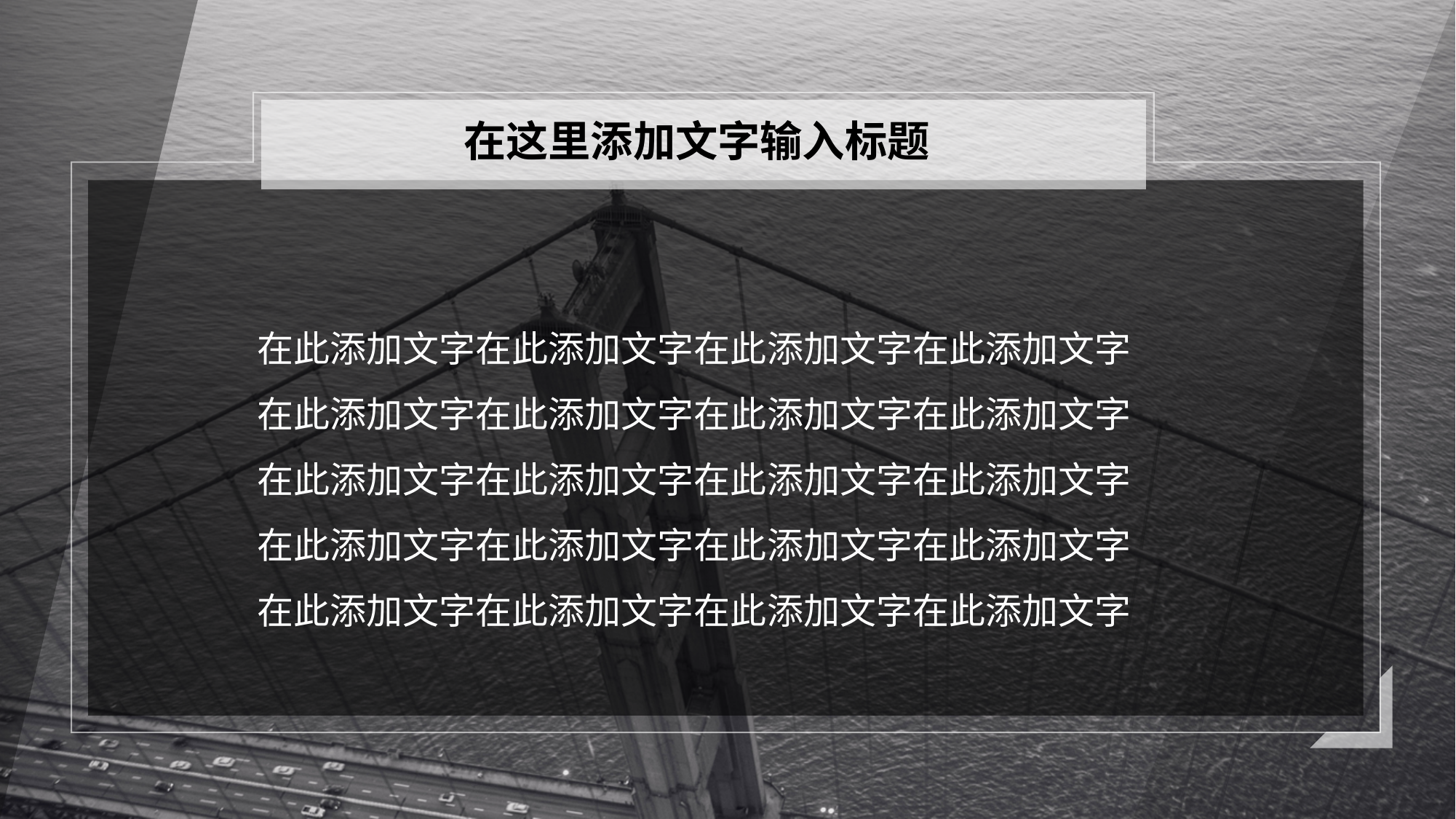

在这里添加文字输入标题

在此添加文字在此添加文字在此添加文字在此添加文字
在此添加文字在此添加文字在此添加文字在此添加文字
在此添加文字在此添加文字在此添加文字在此添加文字
在此添加文字在此添加文字在此添加文字在此添加文字
在此添加文字在此添加文字在此添加文字在此添加文字